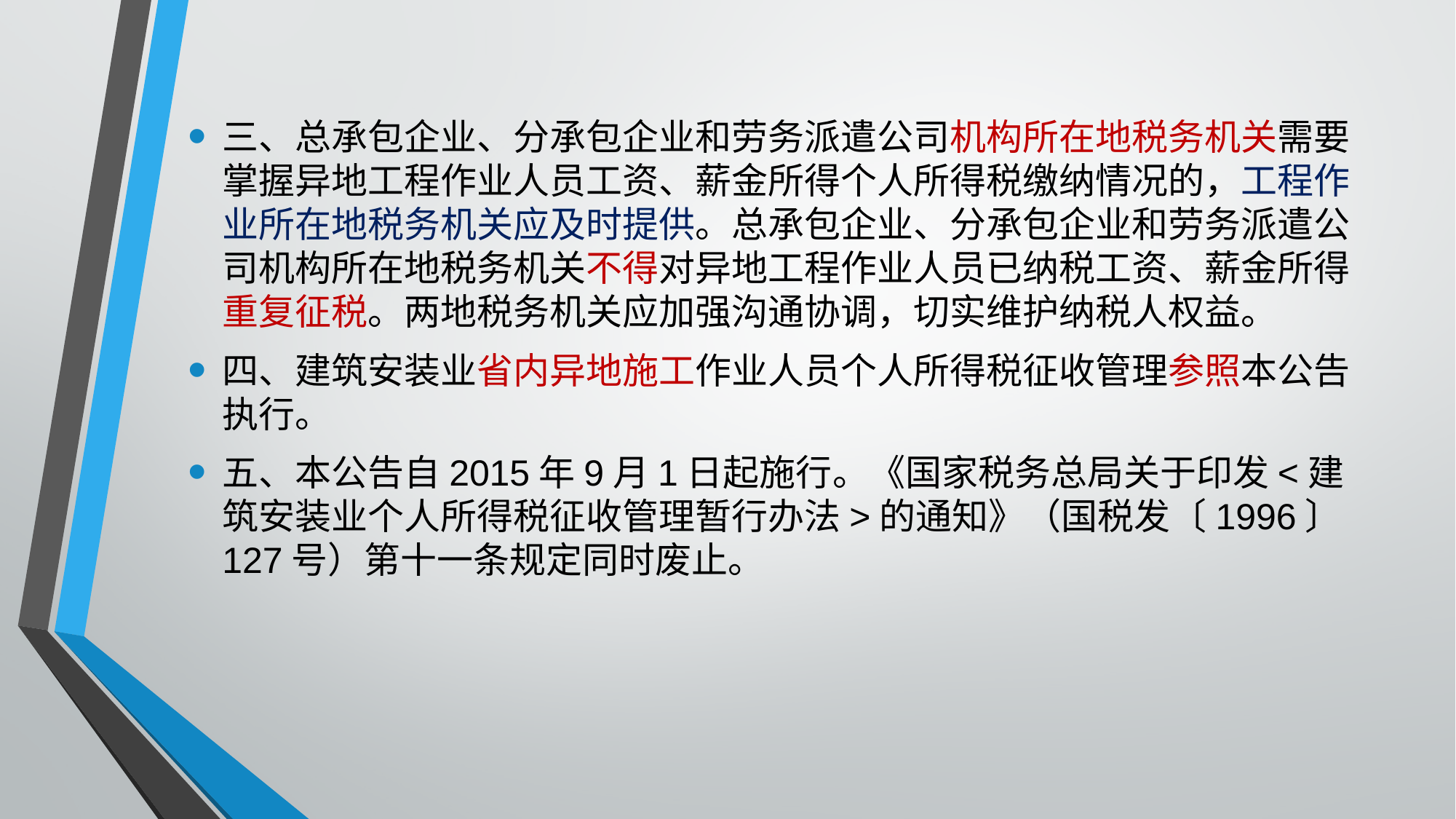

三、总承包企业、分承包企业和劳务派遣公司机构所在地税务机关需要掌握异地工程作业人员工资、薪金所得个人所得税缴纳情况的，工程作业所在地税务机关应及时提供。总承包企业、分承包企业和劳务派遣公司机构所在地税务机关不得对异地工程作业人员已纳税工资、薪金所得重复征税。两地税务机关应加强沟通协调，切实维护纳税人权益。
四、建筑安装业省内异地施工作业人员个人所得税征收管理参照本公告执行。
五、本公告自2015年9月1日起施行。《国家税务总局关于印发<建筑安装业个人所得税征收管理暂行办法>的通知》（国税发〔1996〕127号）第十一条规定同时废止。